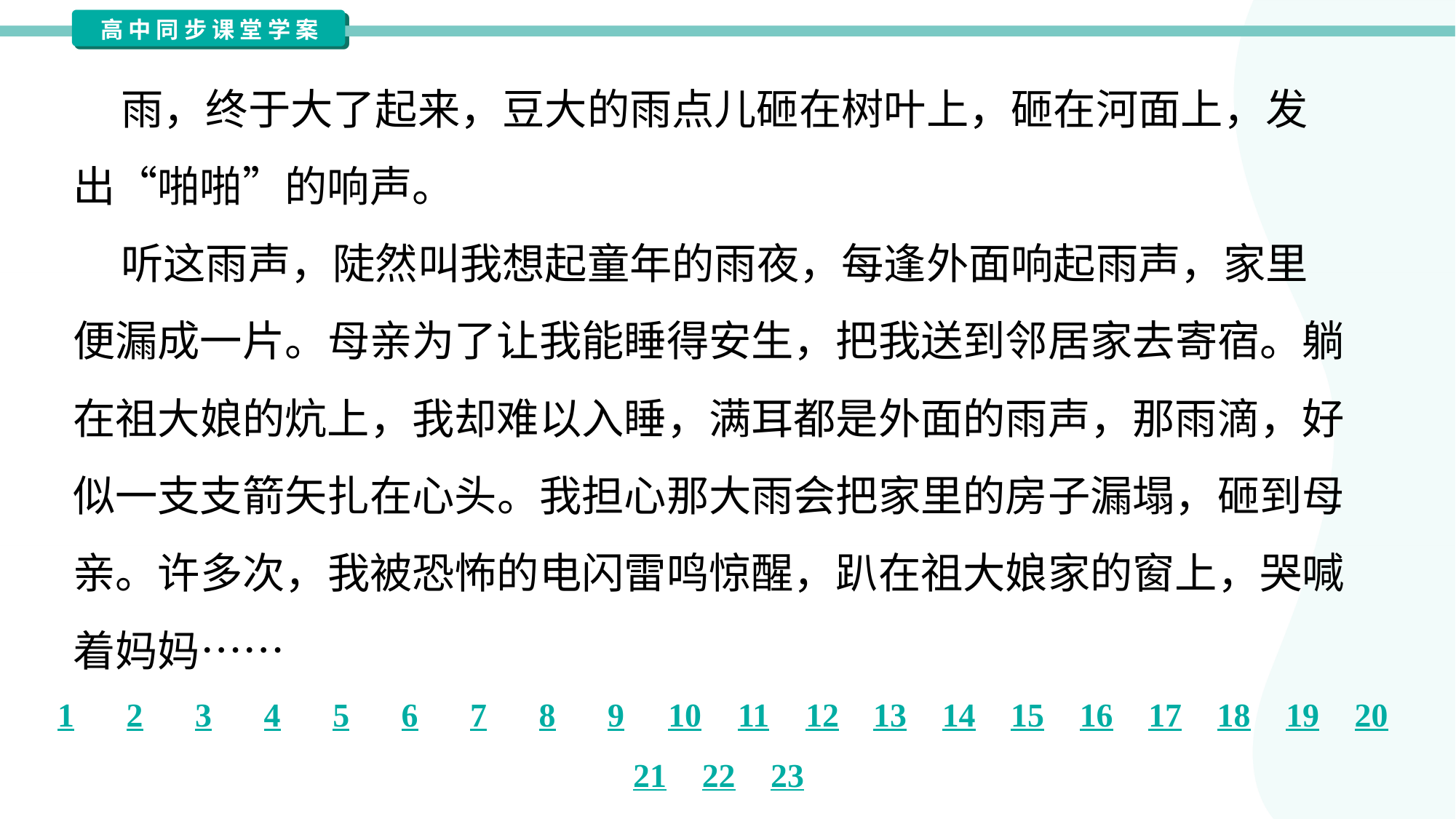

雨，终于大了起来，豆大的雨点儿砸在树叶上，砸在河面上，发
出“啪啪”的响声。
    听这雨声，陡然叫我想起童年的雨夜，每逢外面响起雨声，家里
便漏成一片。母亲为了让我能睡得安生，把我送到邻居家去寄宿。躺
在祖大娘的炕上，我却难以入睡，满耳都是外面的雨声，那雨滴，好
似一支支箭矢扎在心头。我担心那大雨会把家里的房子漏塌，砸到母
亲。许多次，我被恐怖的电闪雷鸣惊醒，趴在祖大娘家的窗上，哭喊
着妈妈……